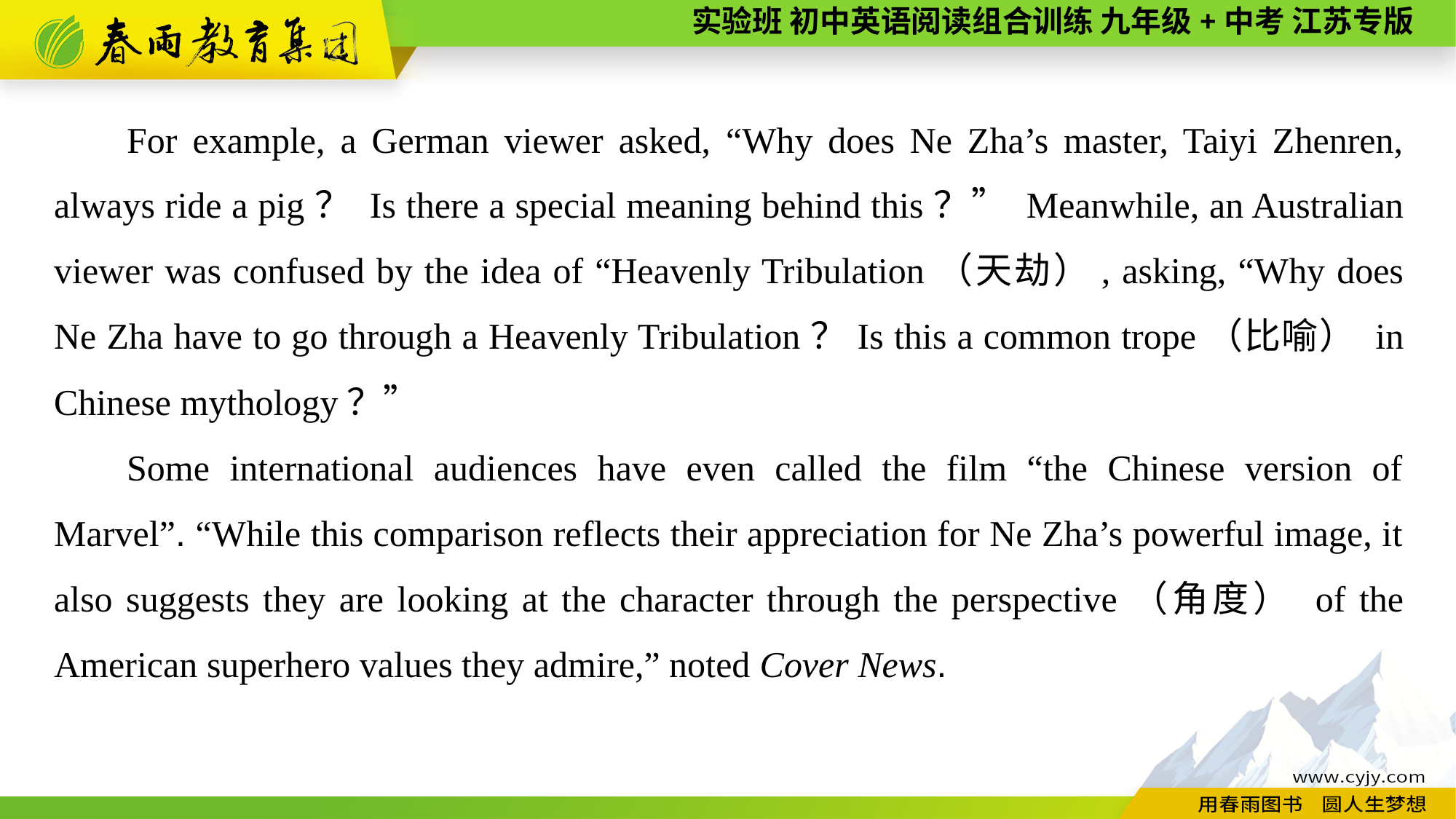

For example, a German viewer asked, “Why does Ne Zha’s master, Taiyi Zhenren, always ride a pig？ Is there a special meaning behind this？” Meanwhile, an Australian viewer was confused by the idea of “Heavenly Tribulation（天劫）, asking, “Why does Ne Zha have to go through a Heavenly Tribulation？Is this a common trope（比喻） in Chinese mythology？”
Some international audiences have even called the film “the Chinese version of Marvel”. “While this comparison reflects their appreciation for Ne Zha’s powerful image, it also suggests they are looking at the character through the perspective（角度） of the American superhero values they admire,” noted Cover News.